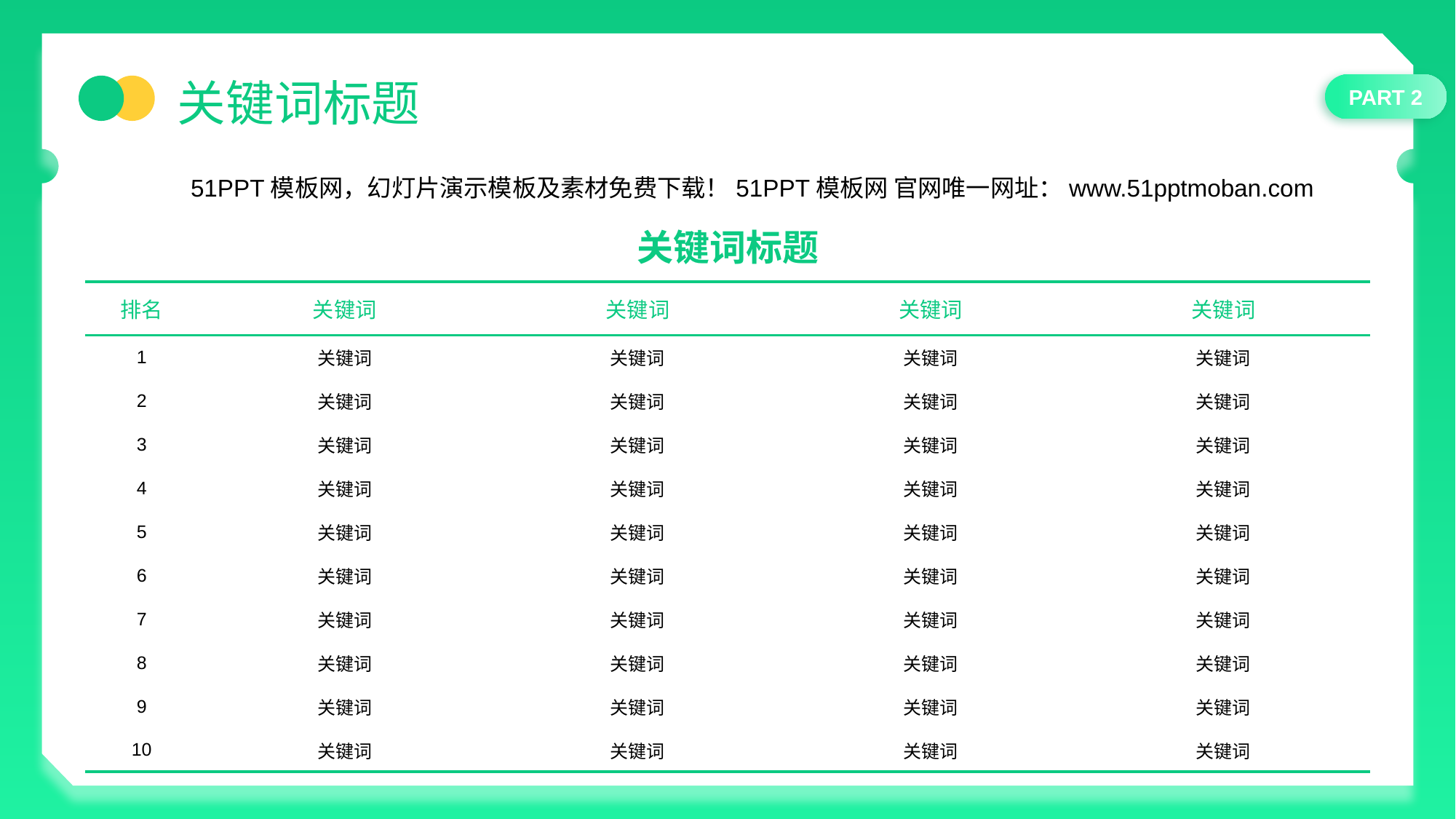

关键词标题
PART 2

51PPT模板网，幻灯片演示模板及素材免费下载！51PPT模板网 官网唯一网址：www.51pptmoban.com
关键词标题
| 排名 | 关键词 | 关键词 | 关键词 | 关键词 |
| --- | --- | --- | --- | --- |
| 1 | 关键词 | 关键词 | 关键词 | 关键词 |
| 2 | 关键词 | 关键词 | 关键词 | 关键词 |
| 3 | 关键词 | 关键词 | 关键词 | 关键词 |
| 4 | 关键词 | 关键词 | 关键词 | 关键词 |
| 5 | 关键词 | 关键词 | 关键词 | 关键词 |
| 6 | 关键词 | 关键词 | 关键词 | 关键词 |
| 7 | 关键词 | 关键词 | 关键词 | 关键词 |
| 8 | 关键词 | 关键词 | 关键词 | 关键词 |
| 9 | 关键词 | 关键词 | 关键词 | 关键词 |
| 10 | 关键词 | 关键词 | 关键词 | 关键词 |